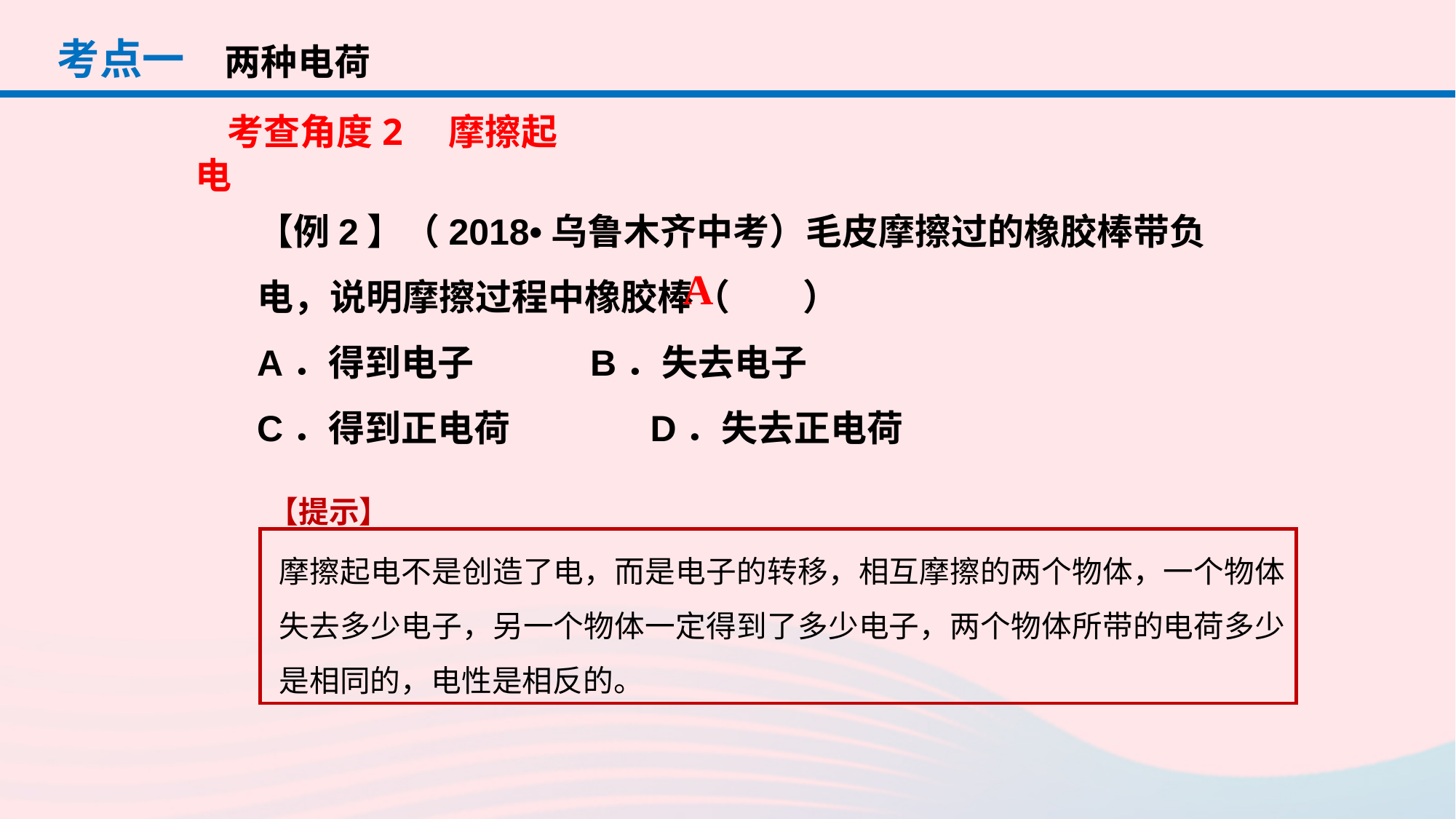

考点一
两种电荷
考查角度2　摩擦起电
【例2】（2018•乌鲁木齐中考）毛皮摩擦过的橡胶棒带负电，说明摩擦过程中橡胶棒（　　）
A．得到电子	             B．失去电子
C．得到正电荷	       D．失去正电荷

A
【提示】
摩擦起电不是创造了电，而是电子的转移，相互摩擦的两个物体，一个物体失去多少电子，另一个物体一定得到了多少电子，两个物体所带的电荷多少是相同的，电性是相反的。